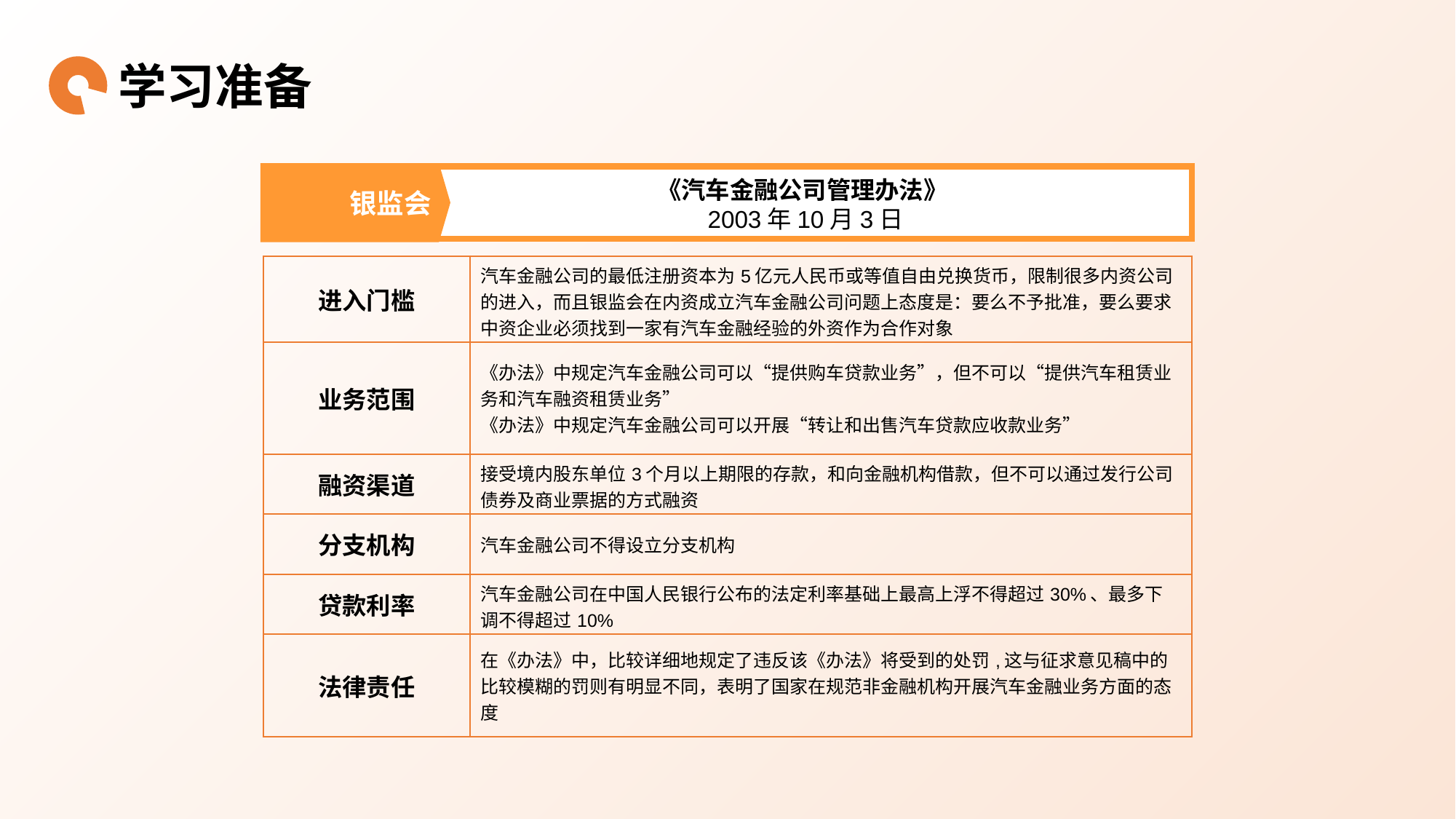

学习准备

银监会
《汽车金融公司管理办法》
2003年10月3日
| 进入门槛 | 汽车金融公司的最低注册资本为5亿元人民币或等值自由兑换货币，限制很多内资公司的进入，而且银监会在内资成立汽车金融公司问题上态度是：要么不予批准，要么要求中资企业必须找到一家有汽车金融经验的外资作为合作对象 |
| --- | --- |
| 业务范围 | 《办法》中规定汽车金融公司可以“提供购车贷款业务”，但不可以“提供汽车租赁业务和汽车融资租赁业务” 《办法》中规定汽车金融公司可以开展“转让和出售汽车贷款应收款业务” |
| 融资渠道 | 接受境内股东单位3个月以上期限的存款，和向金融机构借款，但不可以通过发行公司债券及商业票据的方式融资 |
| 分支机构 | 汽车金融公司不得设立分支机构 |
| 贷款利率 | 汽车金融公司在中国人民银行公布的法定利率基础上最高上浮不得超过30%、最多下调不得超过10% |
| 法律责任 | 在《办法》中，比较详细地规定了违反该《办法》将受到的处罚,这与征求意见稿中的比较模糊的罚则有明显不同，表明了国家在规范非金融机构开展汽车金融业务方面的态度 |